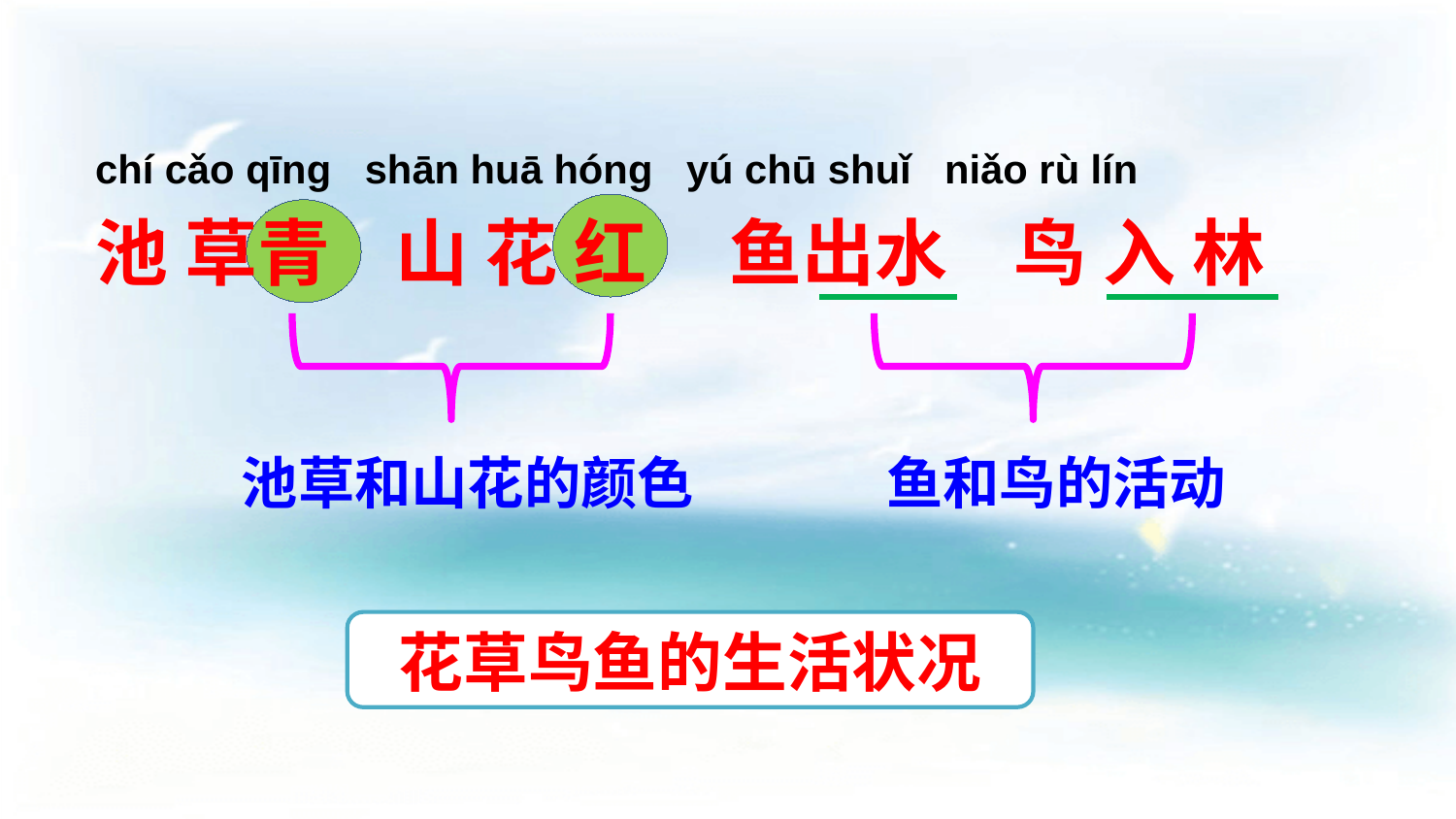

chí cǎo qīnɡ   shān huā hónɡ   yú chū shuǐ   niǎo rù lín

池 草青    山 花 红     鱼出水    鸟 入 林

池草和山花的颜色
鱼和鸟的活动

花草鸟鱼的生活状况